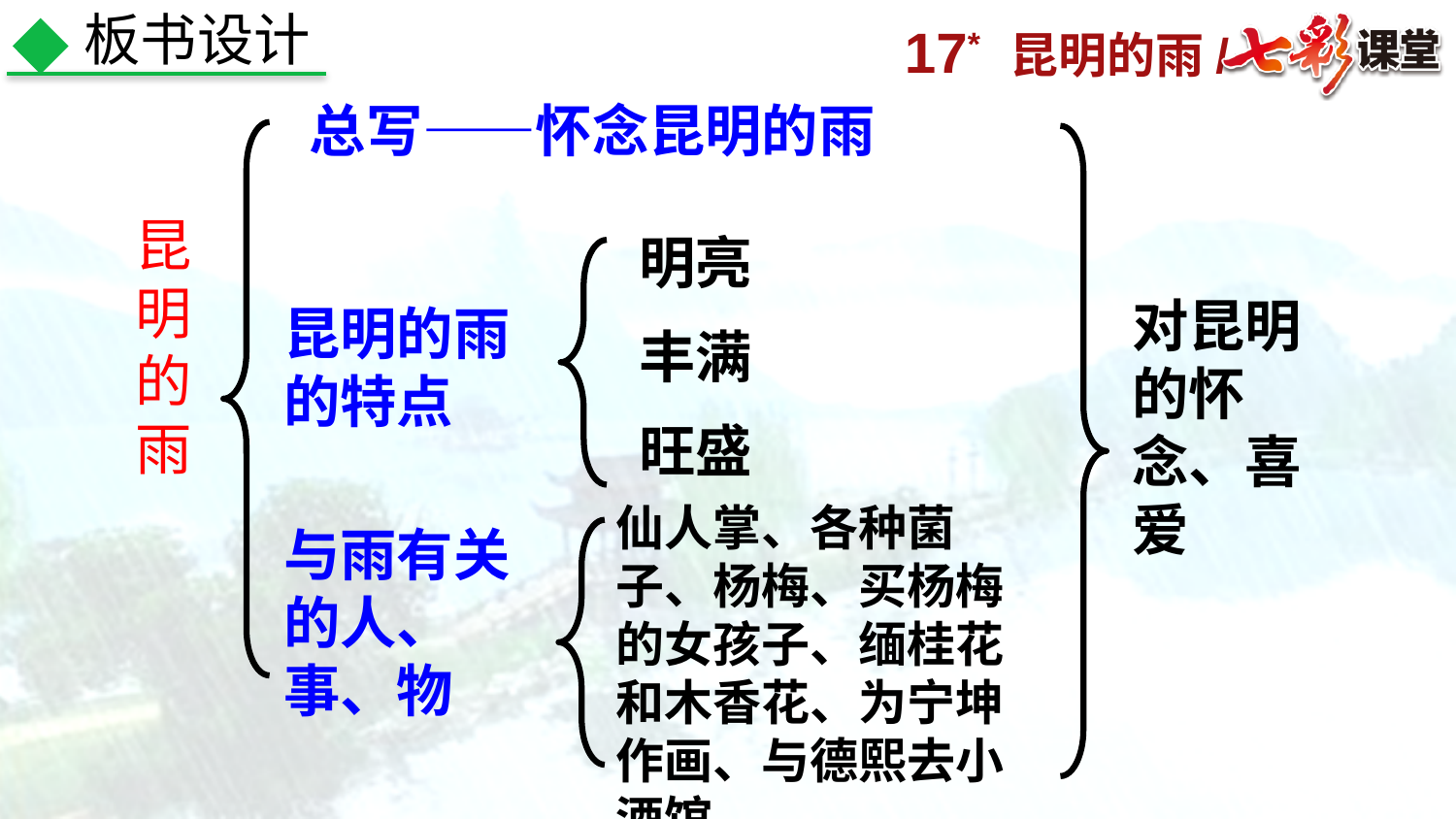

板书设计

总写——怀念昆明的雨

昆明的雨
明亮
丰满
旺盛

对昆明的怀念、喜爱
昆明的雨的特点
仙人掌、各种菌子、杨梅、买杨梅的女孩子、缅桂花和木香花、为宁坤作画、与德熙去小酒馆
与雨有关的人、事、物